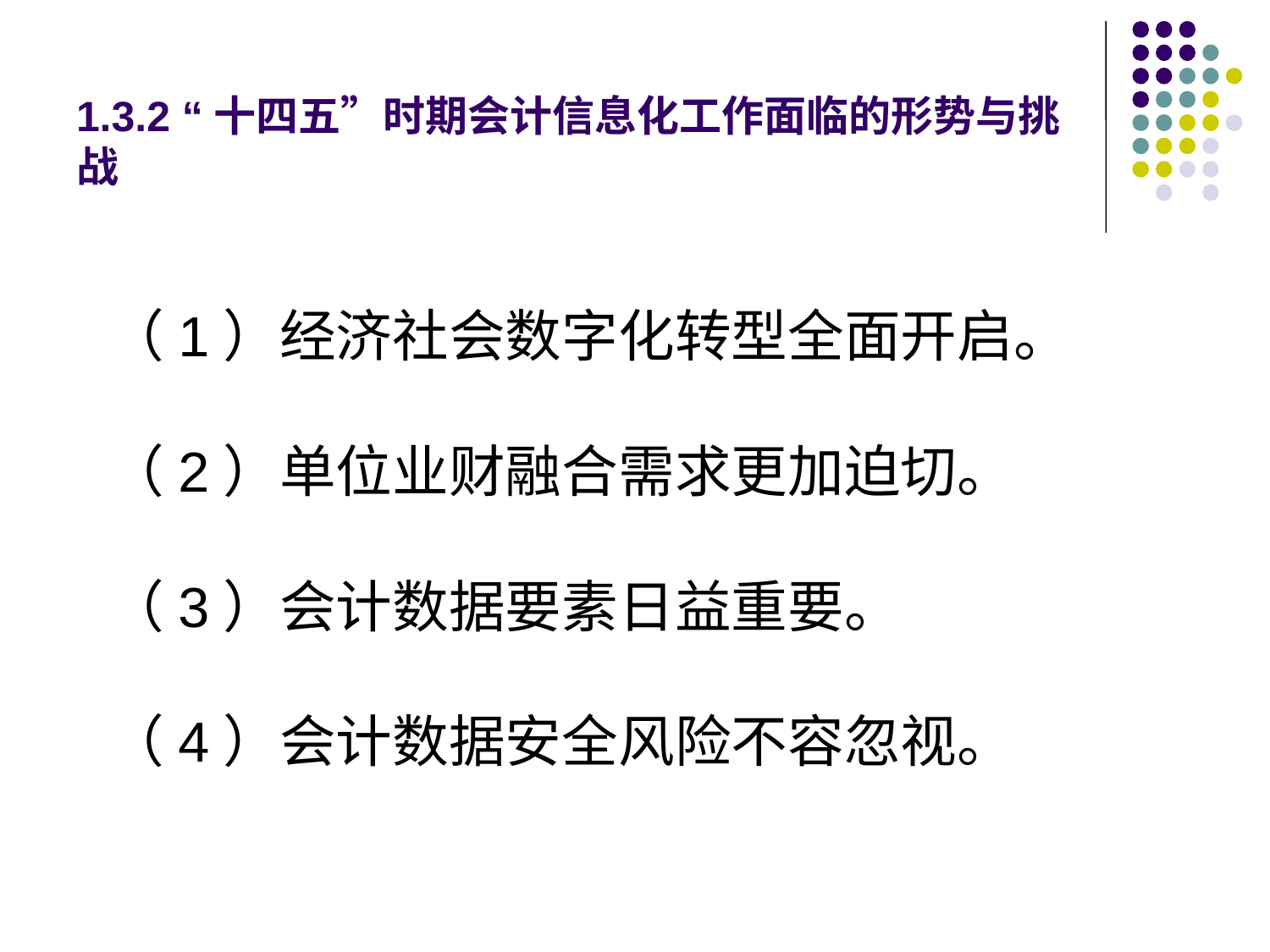

# 1.3.2 “十四五”时期会计信息化工作面临的形势与挑战
（1）经济社会数字化转型全面开启。
（2）单位业财融合需求更加迫切。
（3）会计数据要素日益重要。
（4）会计数据安全风险不容忽视。